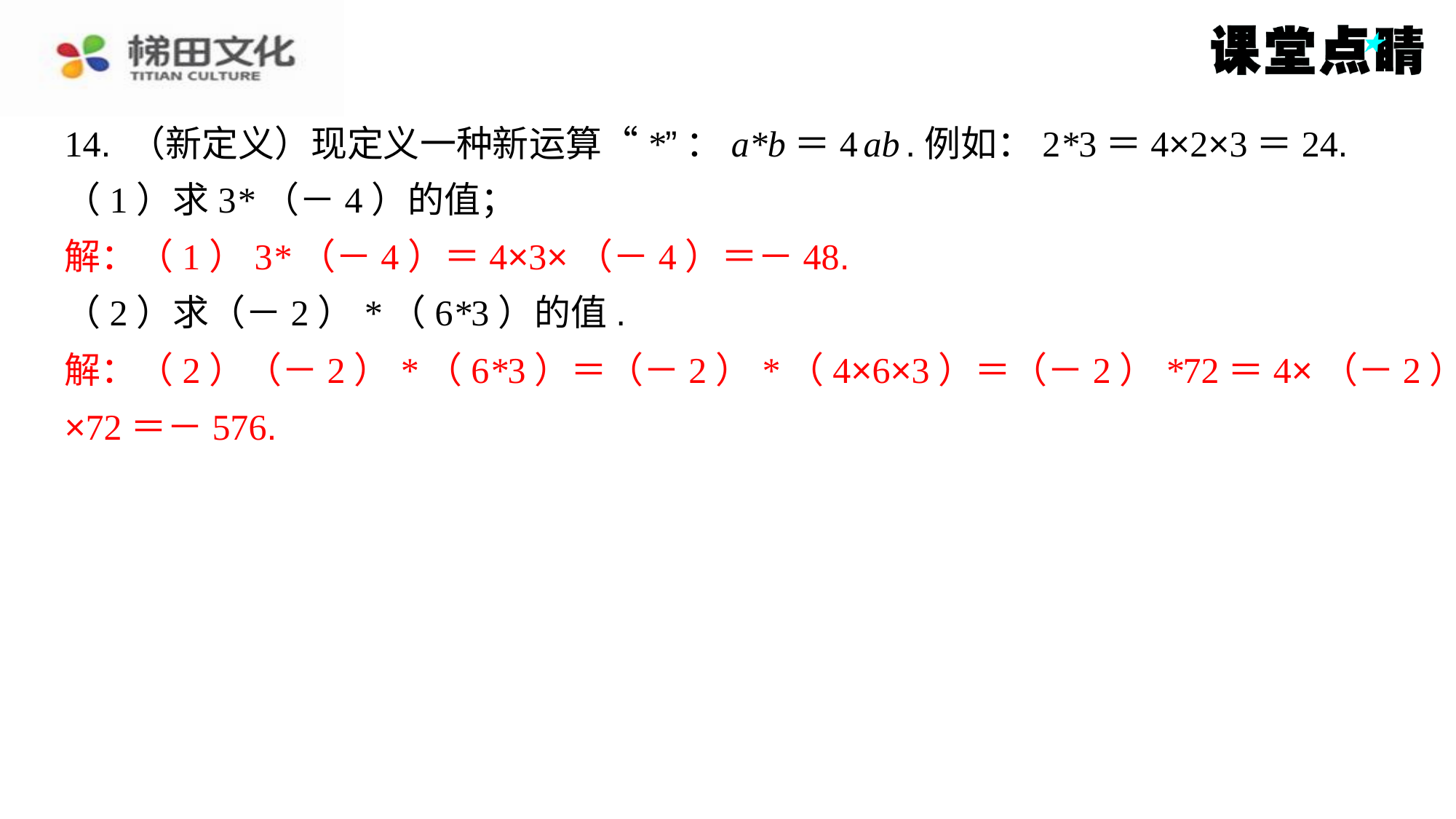

14. （新定义）现定义一种新运算“*”：a*b＝4 ab .例如：2*3＝4×2×3＝24.
（1）求3*（－4）的值；
解：（1）3*（－4）＝4×3×（－4）＝－48.
（2）求（－2）*（6*3）的值.
解：（2）（－2）*（6*3）＝（－2）*（4×6×3）＝（－2）*72＝4×（－2）
×72＝－576.
解：（1）3*（－4）＝4×3×（－4）＝－48.
解：（2）（－2）*（6*3）＝（－2）*（4×6×3）＝（－2）*72＝4×（－2）
×72＝－576.